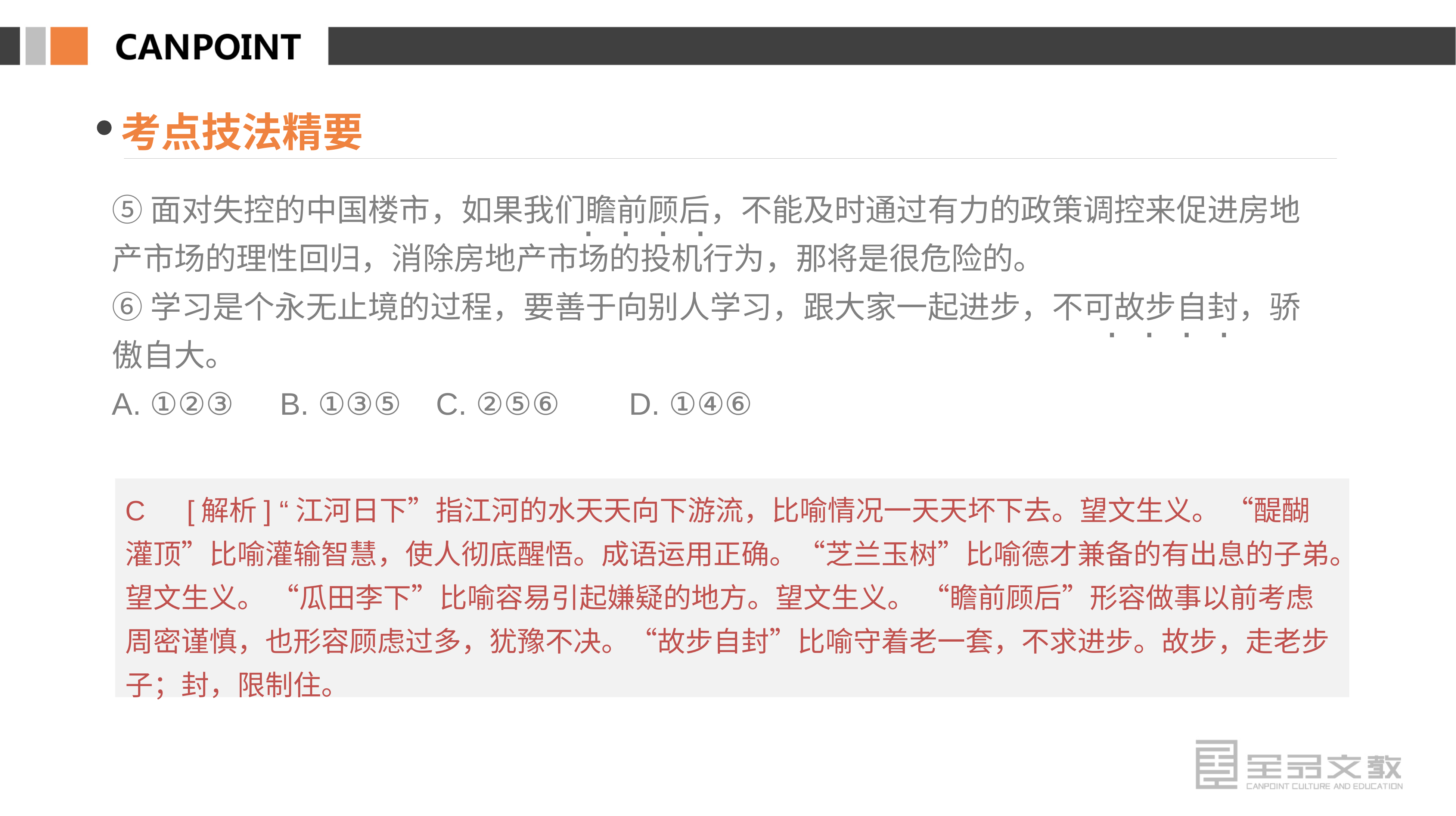

考点技法精要

⑤面对失控的中国楼市，如果我们瞻前顾后，不能及时通过有力的政策调控来促进房地产市场的理性回归，消除房地产市场的投机行为，那将是很危险的。
⑥学习是个永无止境的过程，要善于向别人学习，跟大家一起进步，不可故步自封，骄傲自大。
A. ①②③　B. ①③⑤    C. ②⑤⑥        D. ①④⑥
·  ·  ·  ·
·  ·  ·  ·

C　[解析] “江河日下”指江河的水天天向下游流，比喻情况一天天坏下去。望文生义。 “醍醐灌顶”比喻灌输智慧，使人彻底醒悟。成语运用正确。“芝兰玉树”比喻德才兼备的有出息的子弟。望文生义。 “瓜田李下”比喻容易引起嫌疑的地方。望文生义。 “瞻前顾后”形容做事以前考虑周密谨慎，也形容顾虑过多，犹豫不决。“故步自封”比喻守着老一套，不求进步。故步，走老步子；封，限制住。